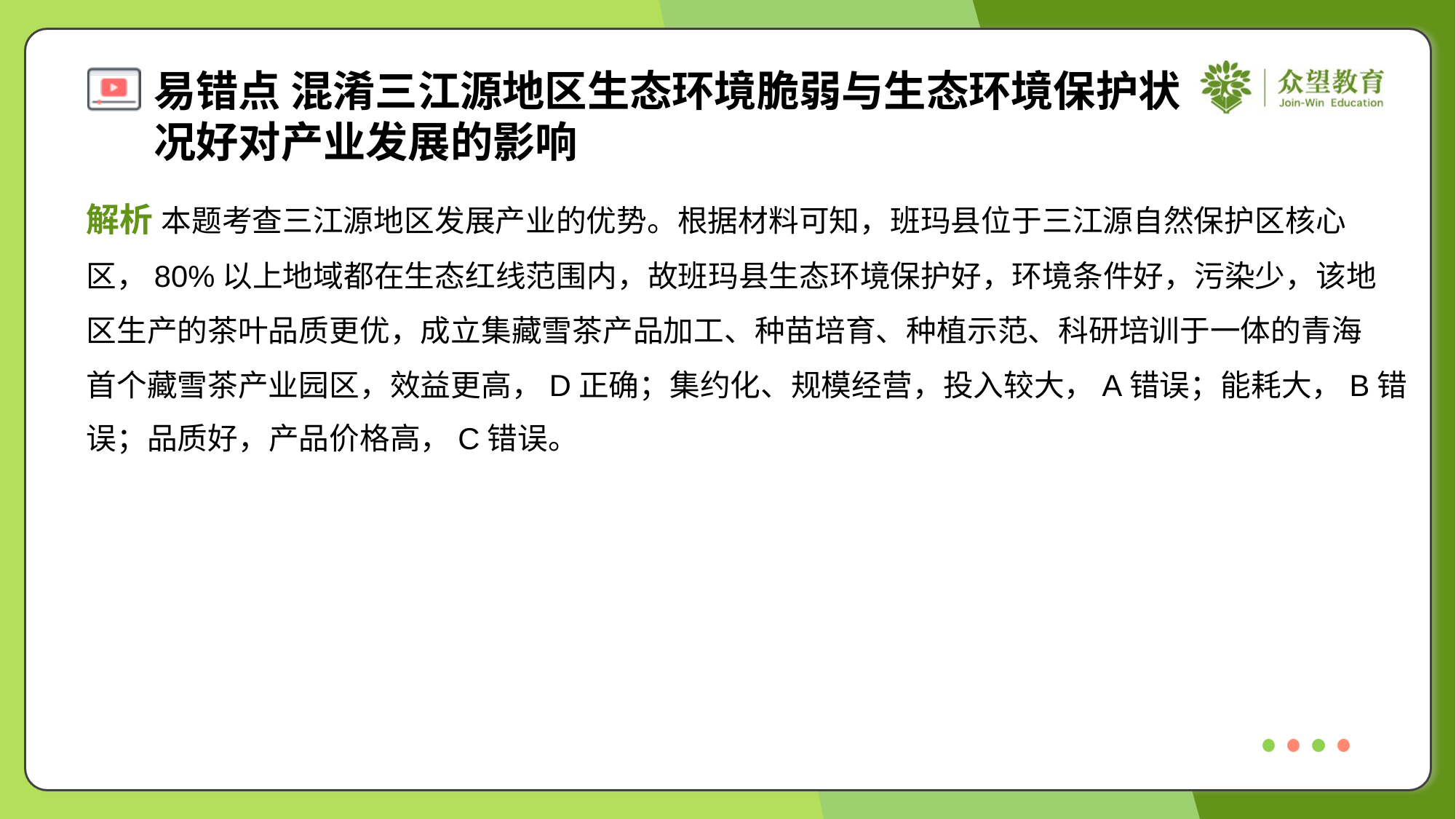

解析 本题考查三江源地区发展产业的优势。根据材料可知，班玛县位于三江源自然保护区核心
区，80%以上地域都在生态红线范围内，故班玛县生态环境保护好，环境条件好，污染少，该地
区生产的茶叶品质更优，成立集藏雪茶产品加工、种苗培育、种植示范、科研培训于一体的青海
首个藏雪茶产业园区，效益更高，D正确；集约化、规模经营，投入较大，A错误；能耗大，B错
误；品质好，产品价格高，C错误。